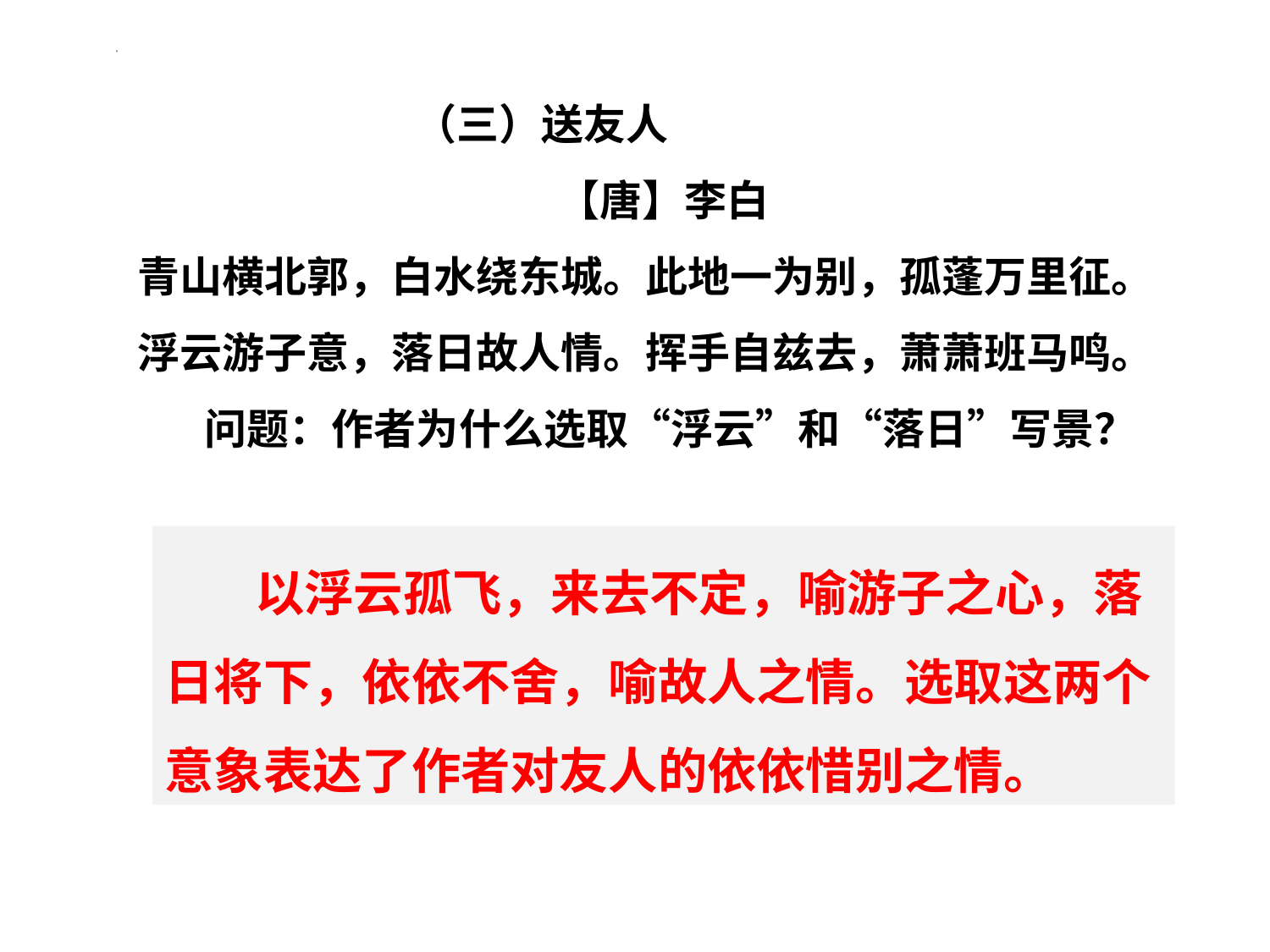

（三）送友人
                                           【唐】李白
青山横北郭，白水绕东城。此地一为别，孤蓬万里征。
浮云游子意，落日故人情。挥手自兹去，萧萧班马鸣。
      问题：作者为什么选取“浮云”和“落日”写景？
       以浮云孤飞，来去不定，喻游子之心，落日将下，依依不舍，喻故人之情。选取这两个意象表达了作者对友人的依依惜别之情。